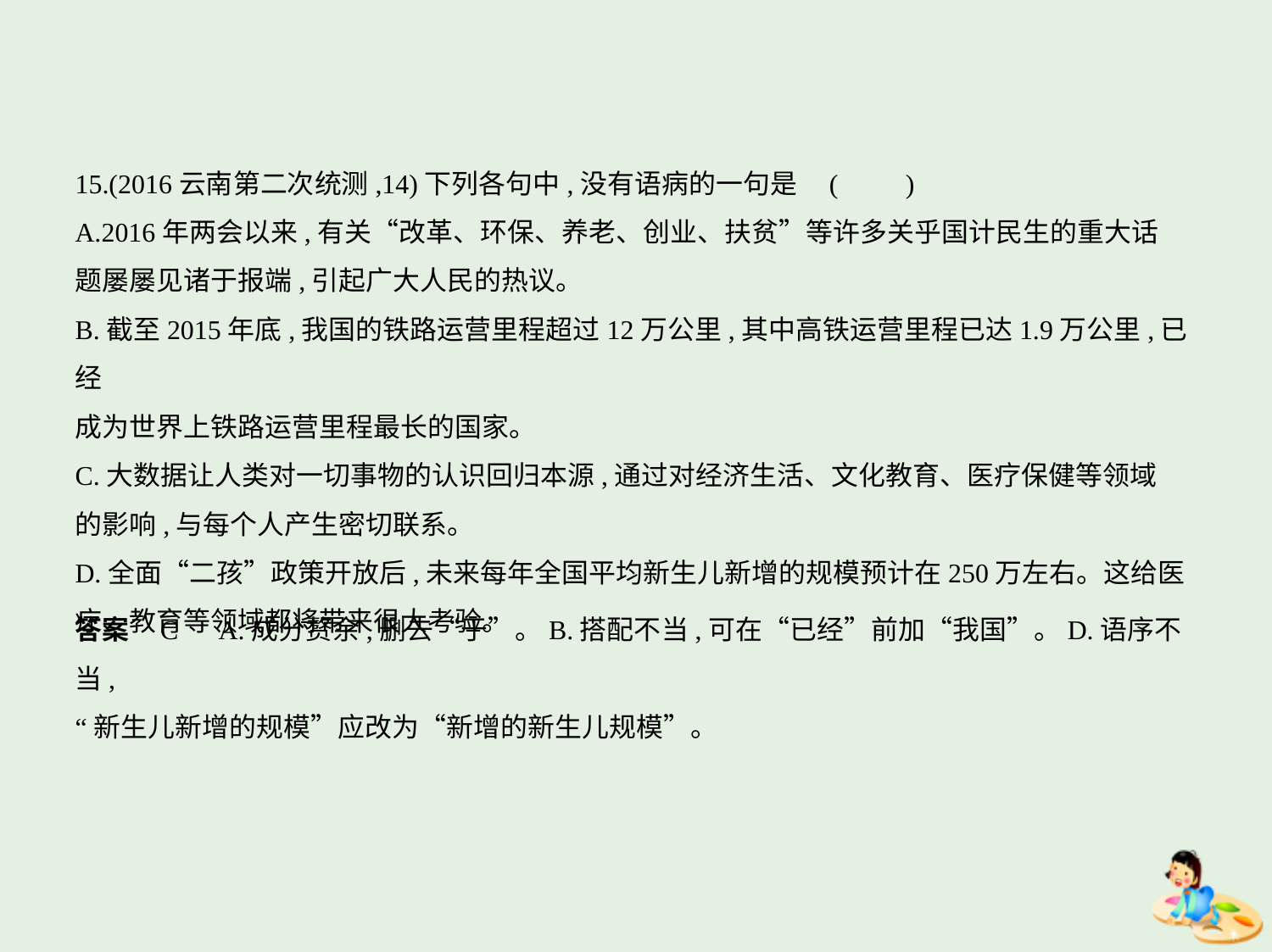

15.(2016云南第二次统测,14)下列各句中,没有语病的一句是 (　　)
A.2016年两会以来,有关“改革、环保、养老、创业、扶贫”等许多关乎国计民生的重大话
题屡屡见诸于报端,引起广大人民的热议。
B.截至2015年底,我国的铁路运营里程超过12万公里,其中高铁运营里程已达1.9万公里,已经
成为世界上铁路运营里程最长的国家。
C.大数据让人类对一切事物的认识回归本源,通过对经济生活、文化教育、医疗保健等领域
的影响,与每个人产生密切联系。
D.全面“二孩”政策开放后,未来每年全国平均新生儿新增的规模预计在250万左右。这给医
疗、教育等领域都将带来很大考验。
答案    C　A.成分赘余,删去“于”。B.搭配不当,可在“已经”前加“我国”。D.语序不当,
“新生儿新增的规模”应改为“新增的新生儿规模”。